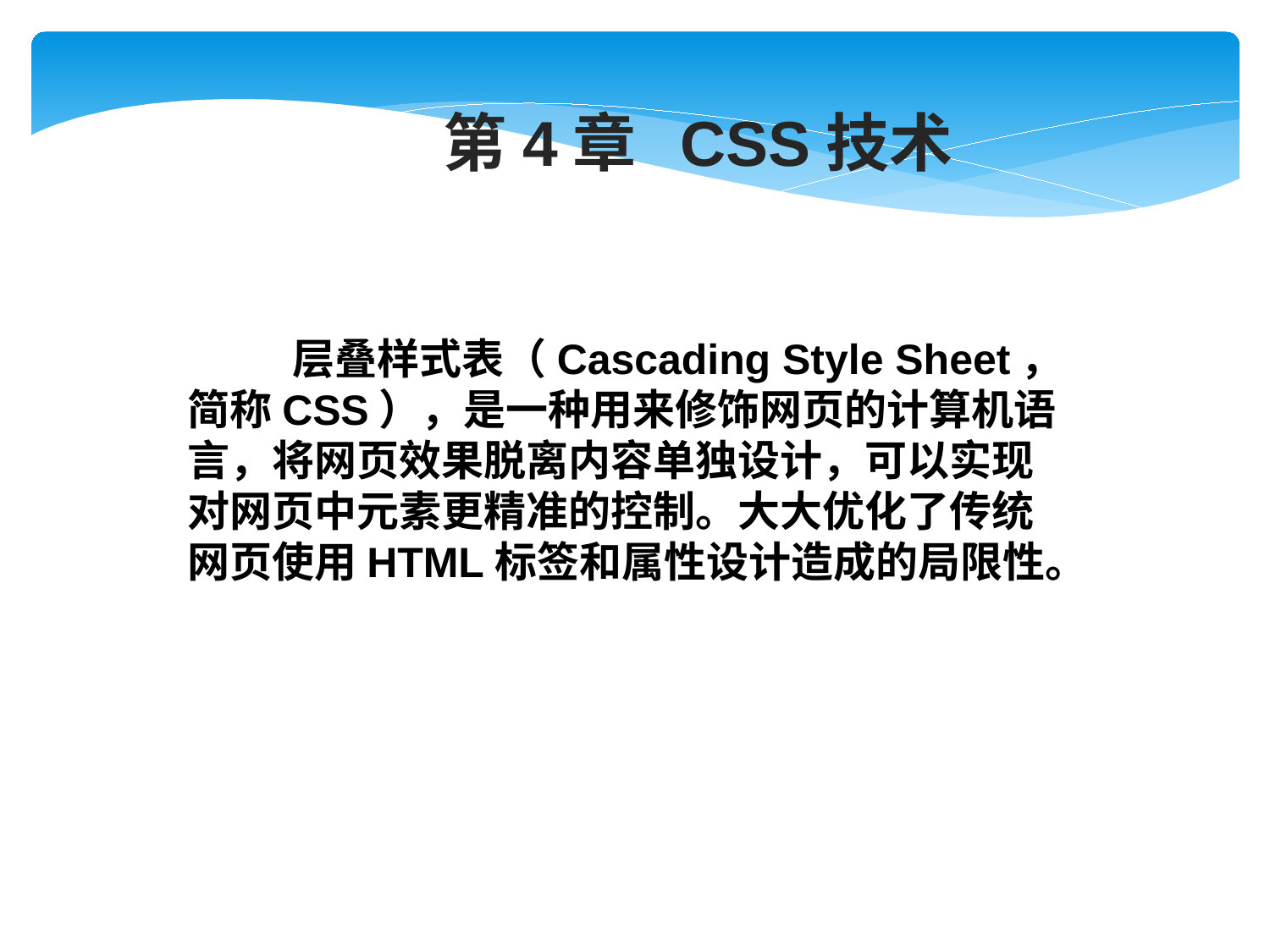

第4章  CSS技术
          层叠样式表（Cascading Style Sheet，简称CSS），是一种用来修饰网页的计算机语言，将网页效果脱离内容单独设计，可以实现对网页中元素更精准的控制。大大优化了传统网页使用HTML标签和属性设计造成的局限性。